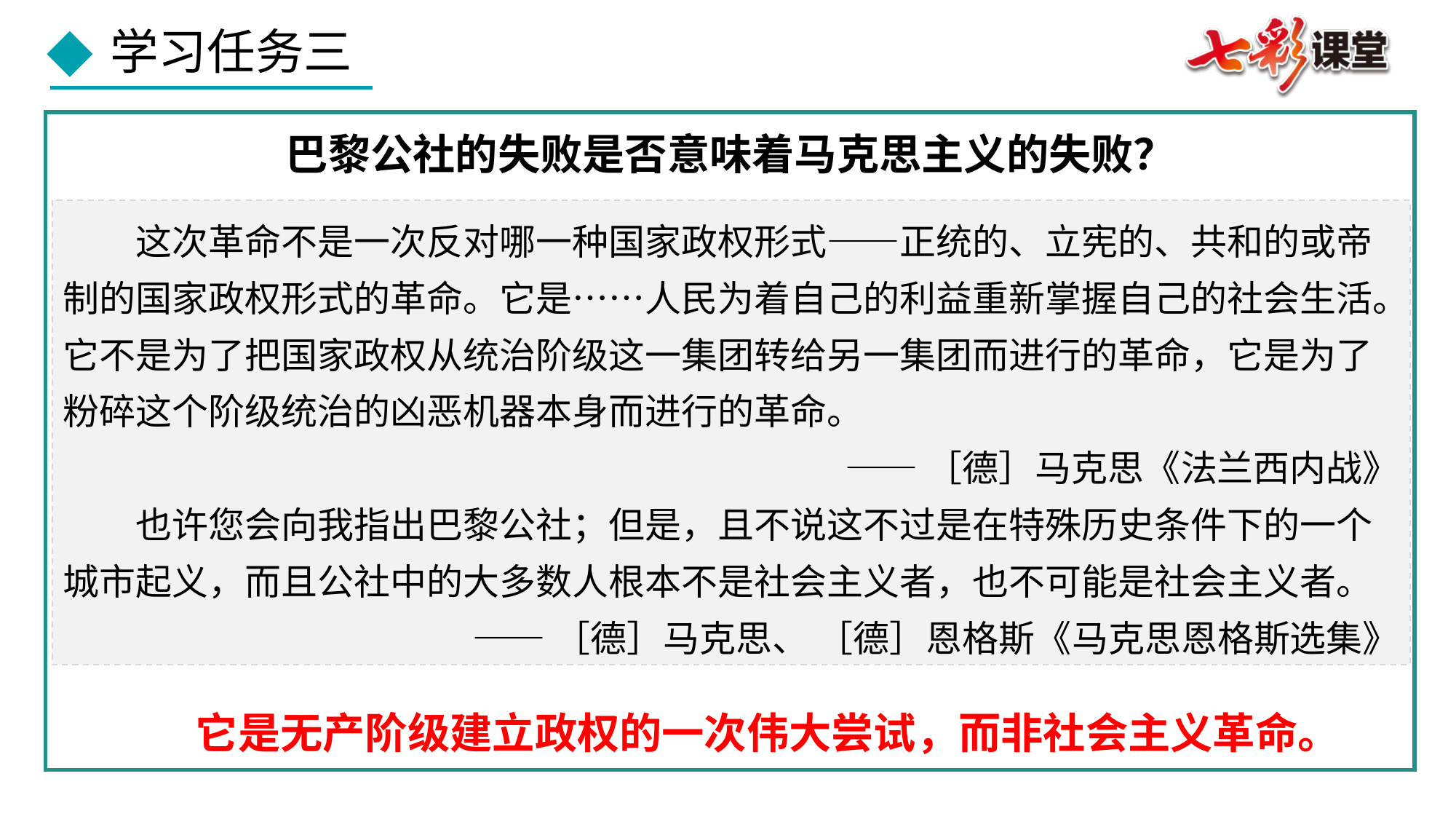

巴黎公社的失败是否意味着马克思主义的失败？
　　这次革命不是一次反对哪一种国家政权形式——正统的、立宪的、共和的或帝制的国家政权形式的革命。它是……人民为着自己的利益重新掌握自己的社会生活。它不是为了把国家政权从统治阶级这一集团转给另一集团而进行的革命，它是为了粉碎这个阶级统治的凶恶机器本身而进行的革命。
——［德］马克思《法兰西内战》
　　也许您会向我指出巴黎公社；但是，且不说这不过是在特殊历史条件下的一个城市起义，而且公社中的大多数人根本不是社会主义者，也不可能是社会主义者。
——［德］马克思、 ［德］恩格斯《马克思恩格斯选集》
它是无产阶级建立政权的一次伟大尝试，而非社会主义革命。